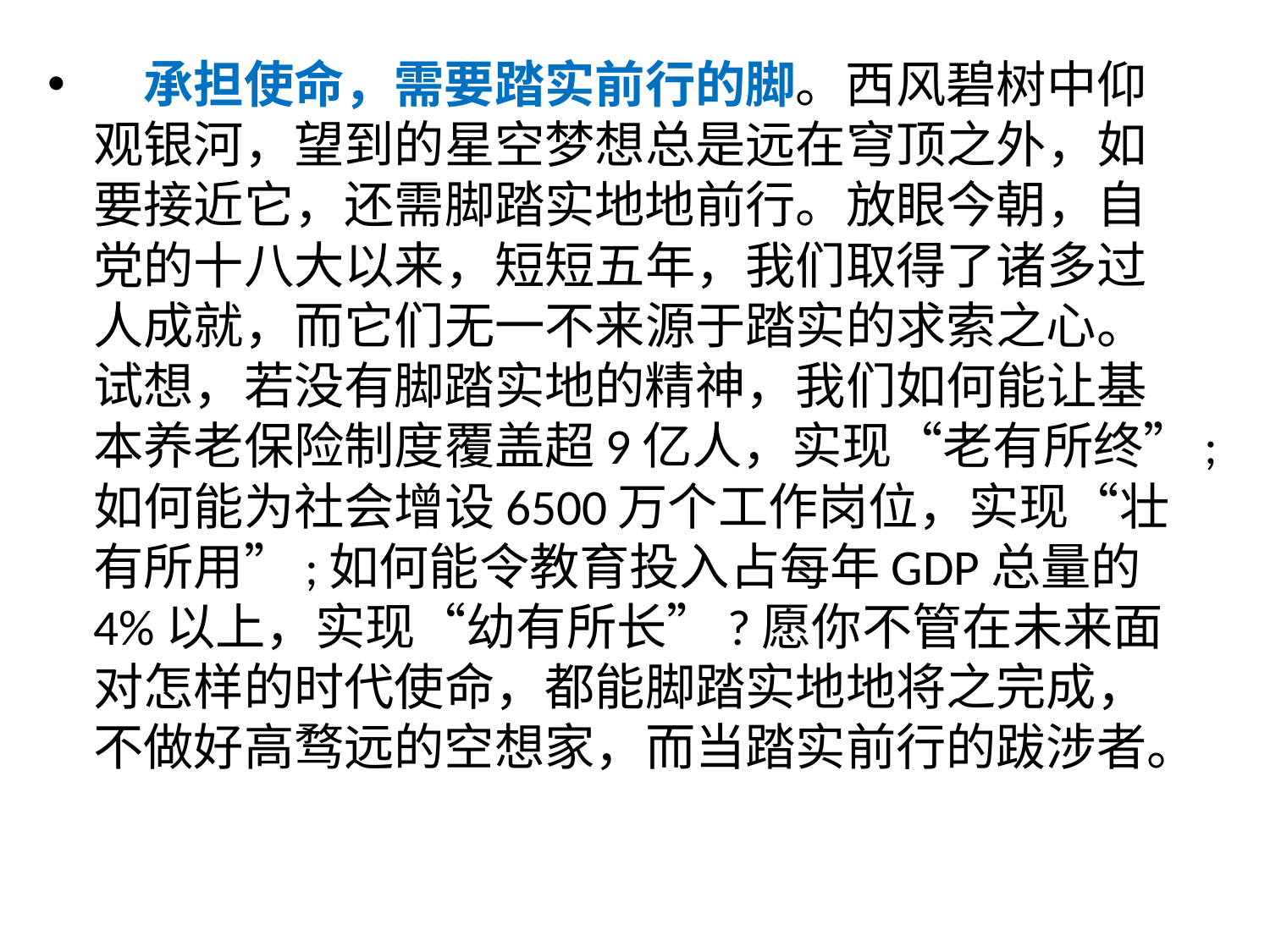

承担使命，需要踏实前行的脚。西风碧树中仰观银河，望到的星空梦想总是远在穹顶之外，如要接近它，还需脚踏实地地前行。放眼今朝，自党的十八大以来，短短五年，我们取得了诸多过人成就，而它们无一不来源于踏实的求索之心。试想，若没有脚踏实地的精神，我们如何能让基本养老保险制度覆盖超9亿人，实现“老有所终”;如何能为社会增设6500万个工作岗位，实现“壮有所用”;如何能令教育投入占每年GDP总量的4%以上，实现“幼有所长”?愿你不管在未来面对怎样的时代使命，都能脚踏实地地将之完成，不做好高骛远的空想家，而当踏实前行的跋涉者。